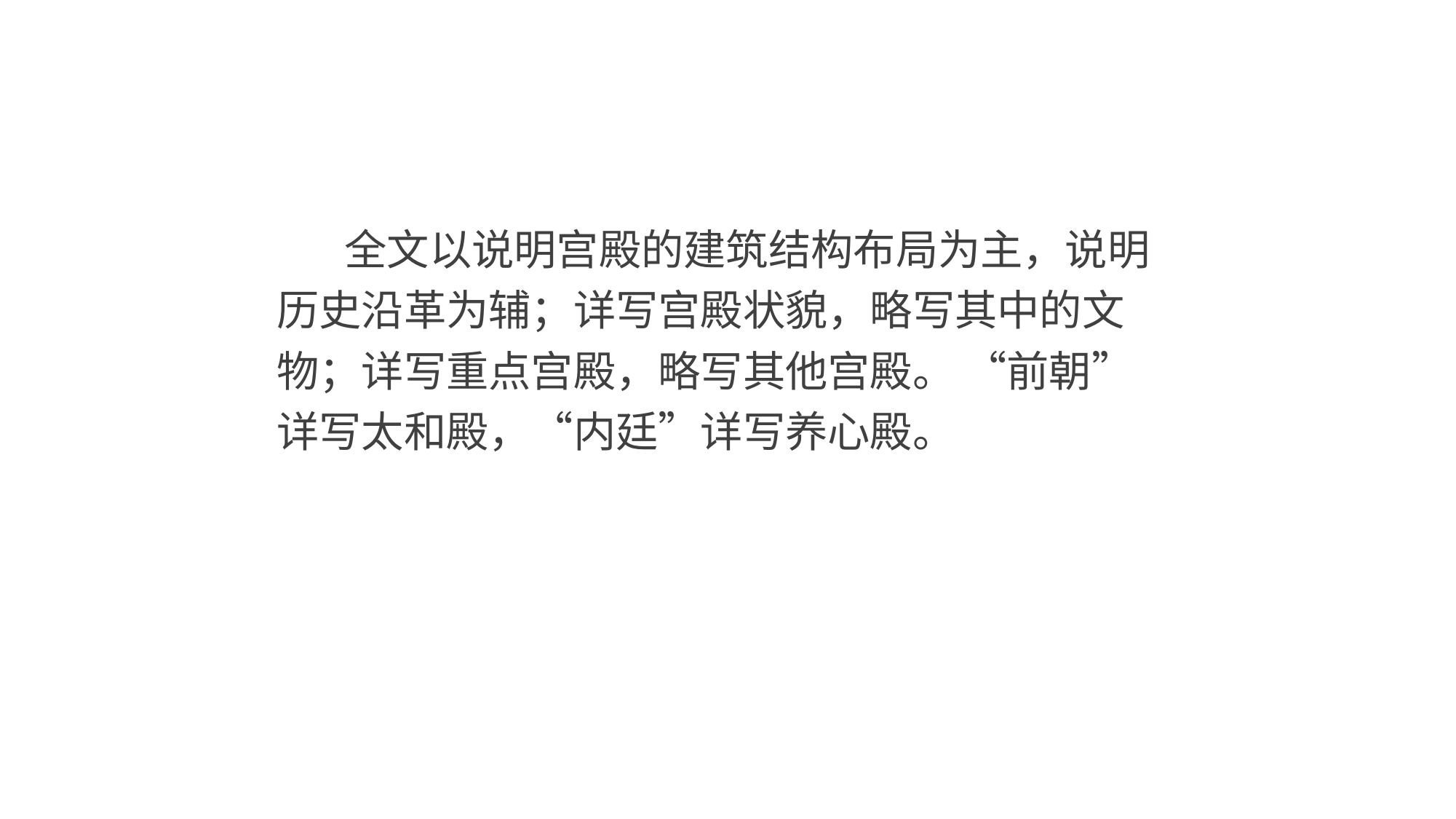

全文以说明宫殿的建筑结构布局为主，说明历史沿革为辅；详写宫殿状貌，略写其中的文物；详写重点宫殿，略写其他宫殿。 “前朝”详写太和殿，“内廷”详写养心殿。